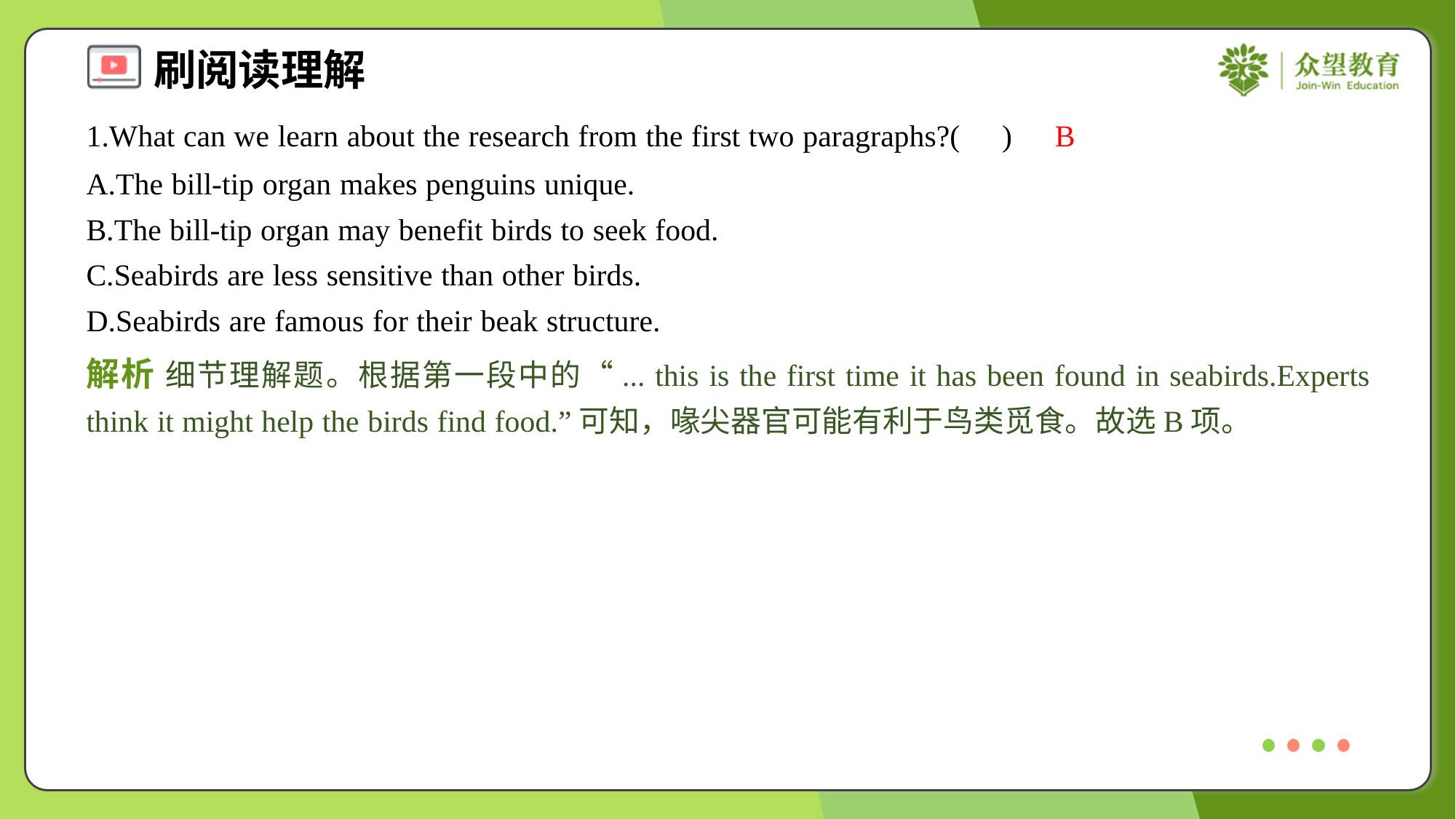

1.What can we learn about the research from the first two paragraphs?(     )
B
A.The bill-tip organ makes penguins unique.
B.The bill-tip organ may benefit birds to seek food.
C.Seabirds are less sensitive than other birds.
D.Seabirds are famous for their beak structure.
解析 细节理解题。根据第一段中的“... this is the first time it has been found in seabirds.Experts think it might help the birds find food.”可知，喙尖器官可能有利于鸟类觅食。故选B项。